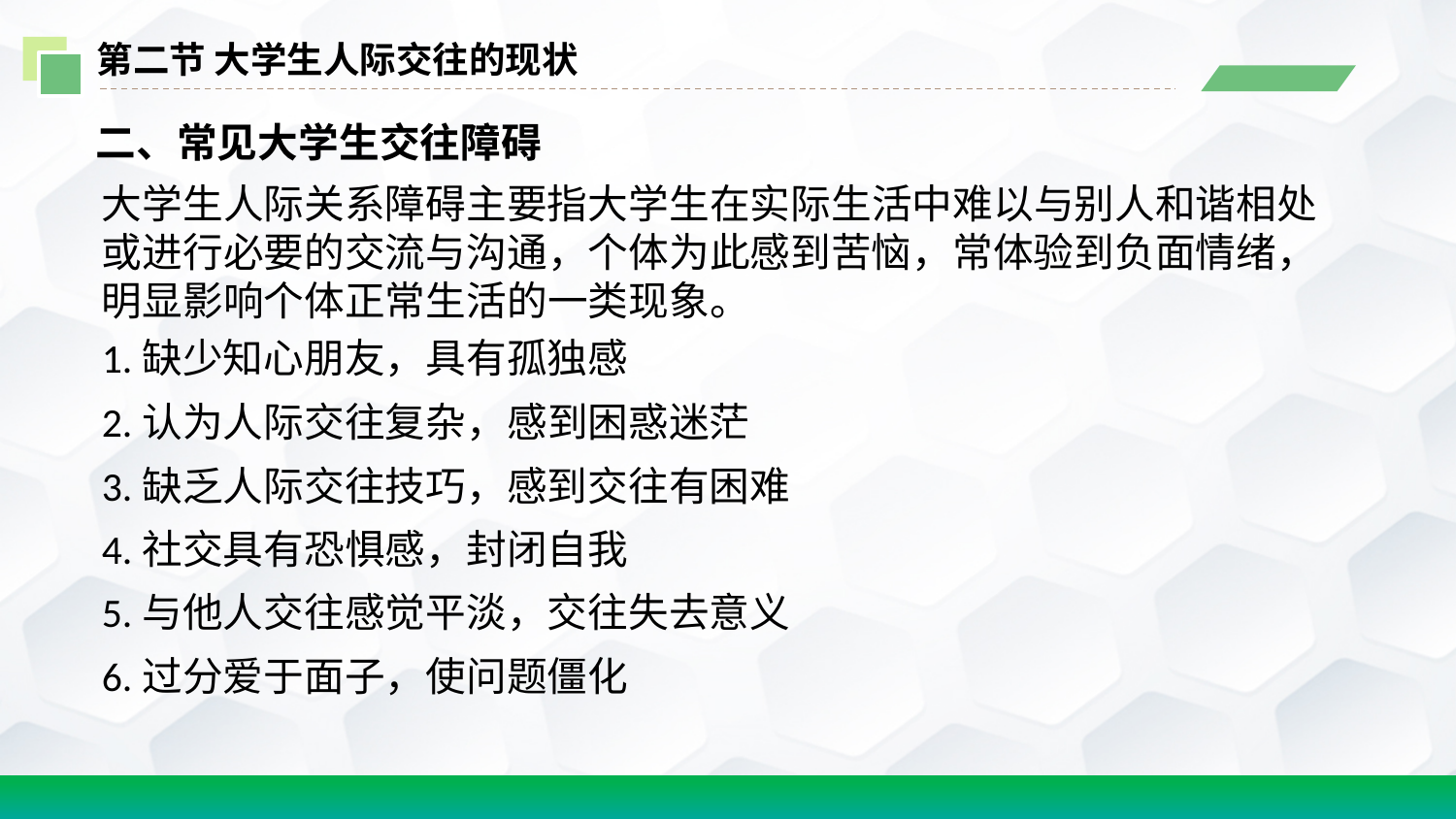

第二节 大学生人际交往的现状
二、常见大学生交往障碍
大学生人际关系障碍主要指大学生在实际生活中难以与别人和谐相处或进行必要的交流与沟通，个体为此感到苦恼，常体验到负面情绪，明显影响个体正常生活的一类现象。
1.缺少知心朋友，具有孤独感
2.认为人际交往复杂，感到困惑迷茫
3.缺乏人际交往技巧，感到交往有困难
4.社交具有恐惧感，封闭自我
5.与他人交往感觉平淡，交往失去意义
6.过分爱于面子，使问题僵化